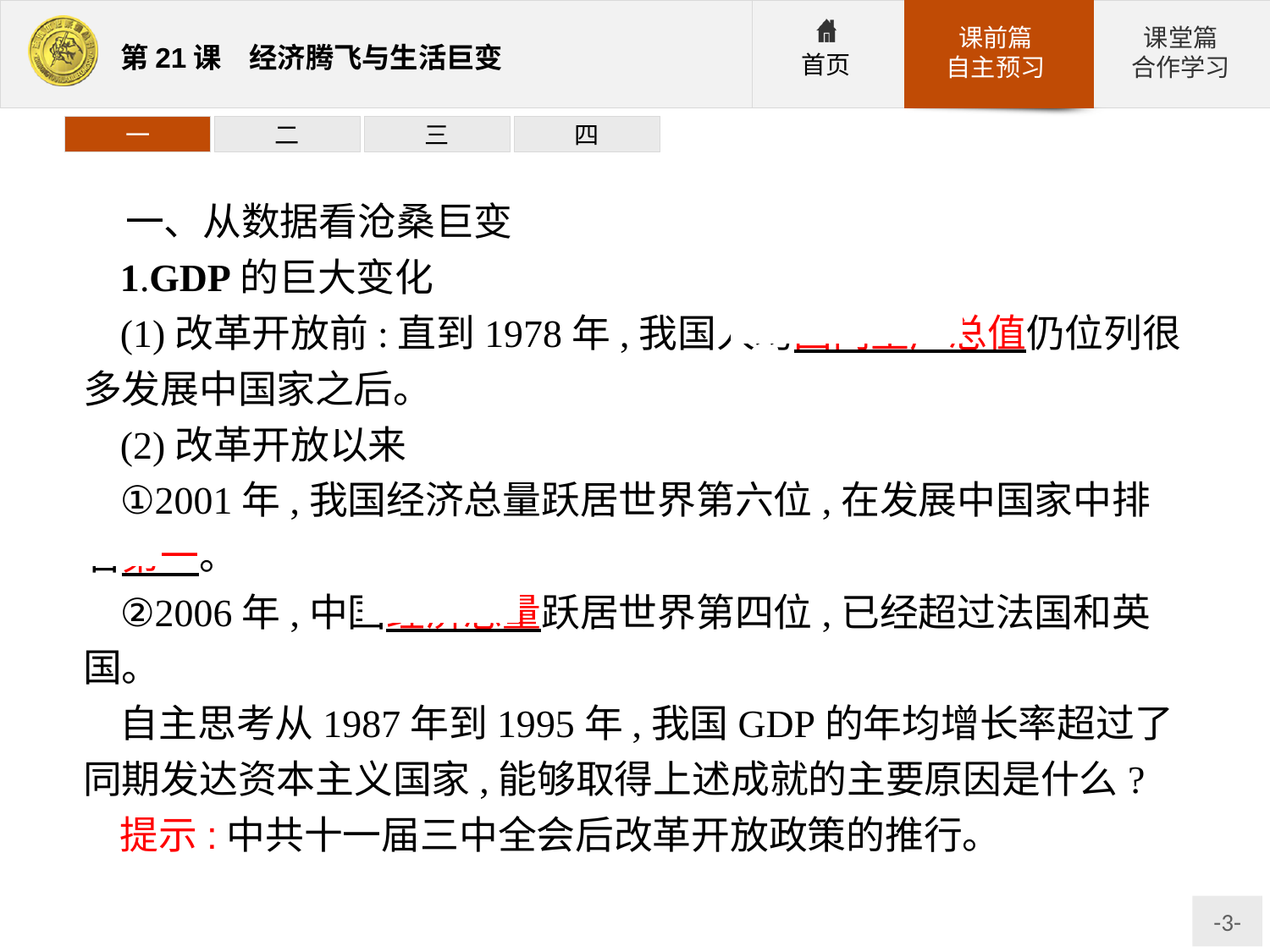

一
二
三
四
一、从数据看沧桑巨变
1.GDP的巨大变化
(1)改革开放前:直到1978年,我国人均国内生产总值仍位列很多发展中国家之后。
(2)改革开放以来
①2001年,我国经济总量跃居世界第六位,在发展中国家中排名第一。
②2006年,中国经济总量跃居世界第四位,已经超过法国和英国。
自主思考从1987年到1995年,我国GDP的年均增长率超过了同期发达资本主义国家,能够取得上述成就的主要原因是什么?
提示:中共十一届三中全会后改革开放政策的推行。